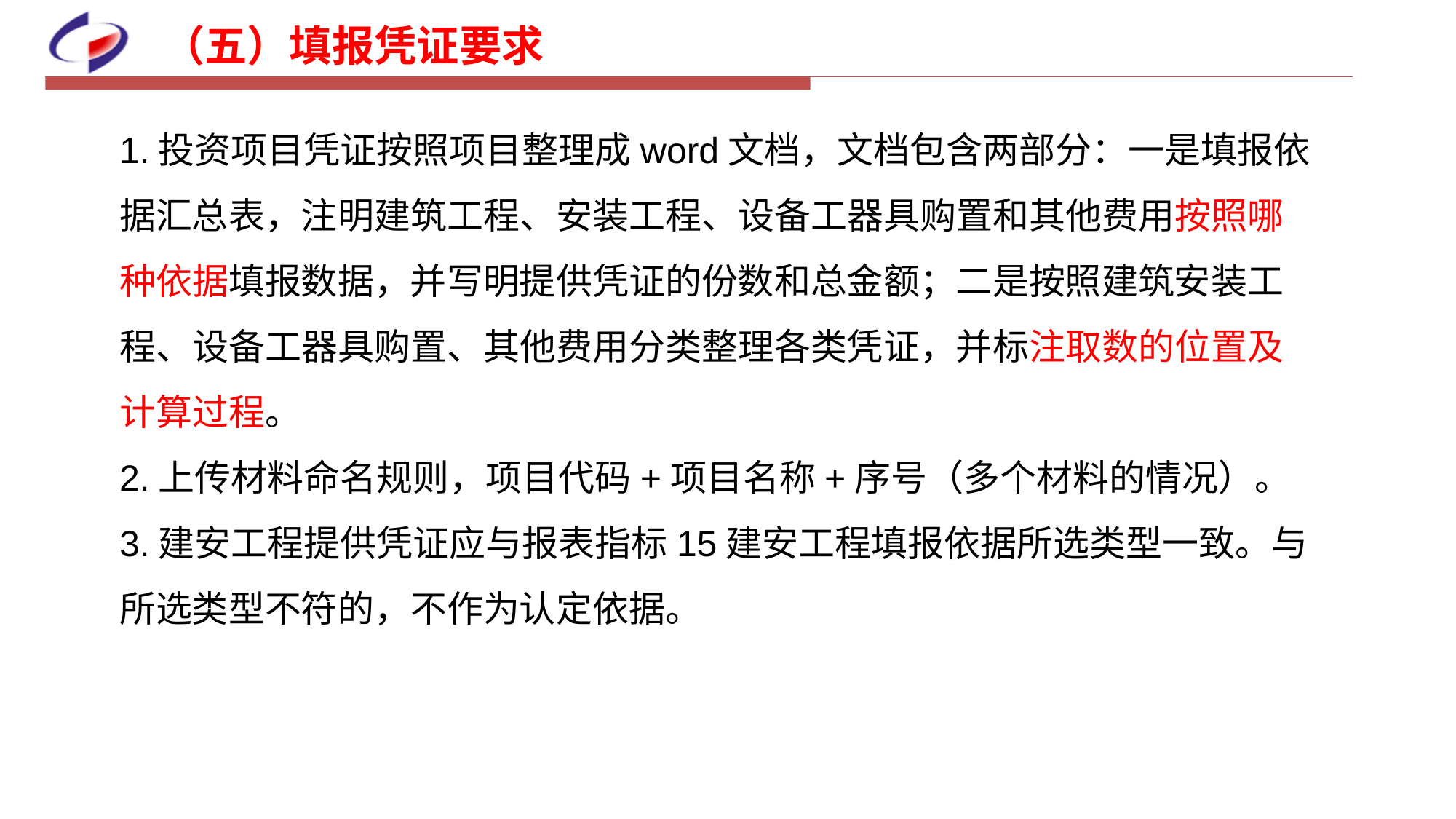

（五）填报凭证要求
1.投资项目凭证按照项目整理成word文档，文档包含两部分：一是填报依据汇总表，注明建筑工程、安装工程、设备工器具购置和其他费用按照哪种依据填报数据，并写明提供凭证的份数和总金额；二是按照建筑安装工程、设备工器具购置、其他费用分类整理各类凭证，并标注取数的位置及计算过程。
2.上传材料命名规则，项目代码+项目名称+序号（多个材料的情况）。
3.建安工程提供凭证应与报表指标15建安工程填报依据所选类型一致。与所选类型不符的，不作为认定依据。